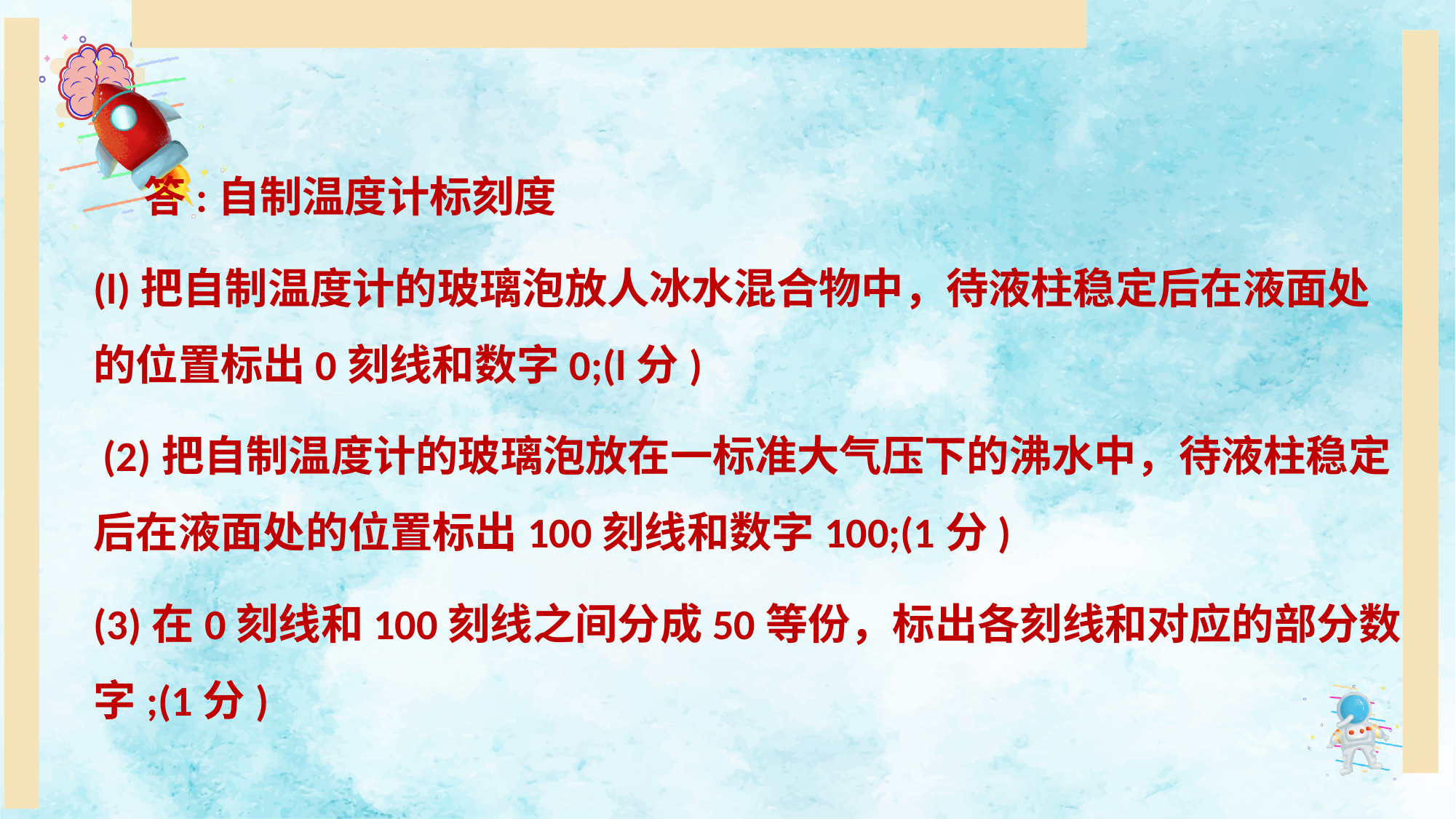

答:自制温度计标刻度
(l)把自制温度计的玻璃泡放人冰水混合物中，待液柱稳定后在液面处的位置标出0刻线和数字0;(l分)
 (2)把自制温度计的玻璃泡放在一标准大气压下的沸水中，待液柱稳定后在液面处的位置标出100刻线和数字100;(1分)
(3)在0刻线和100刻线之间分成50等份，标出各刻线和对应的部分数字;(1分)